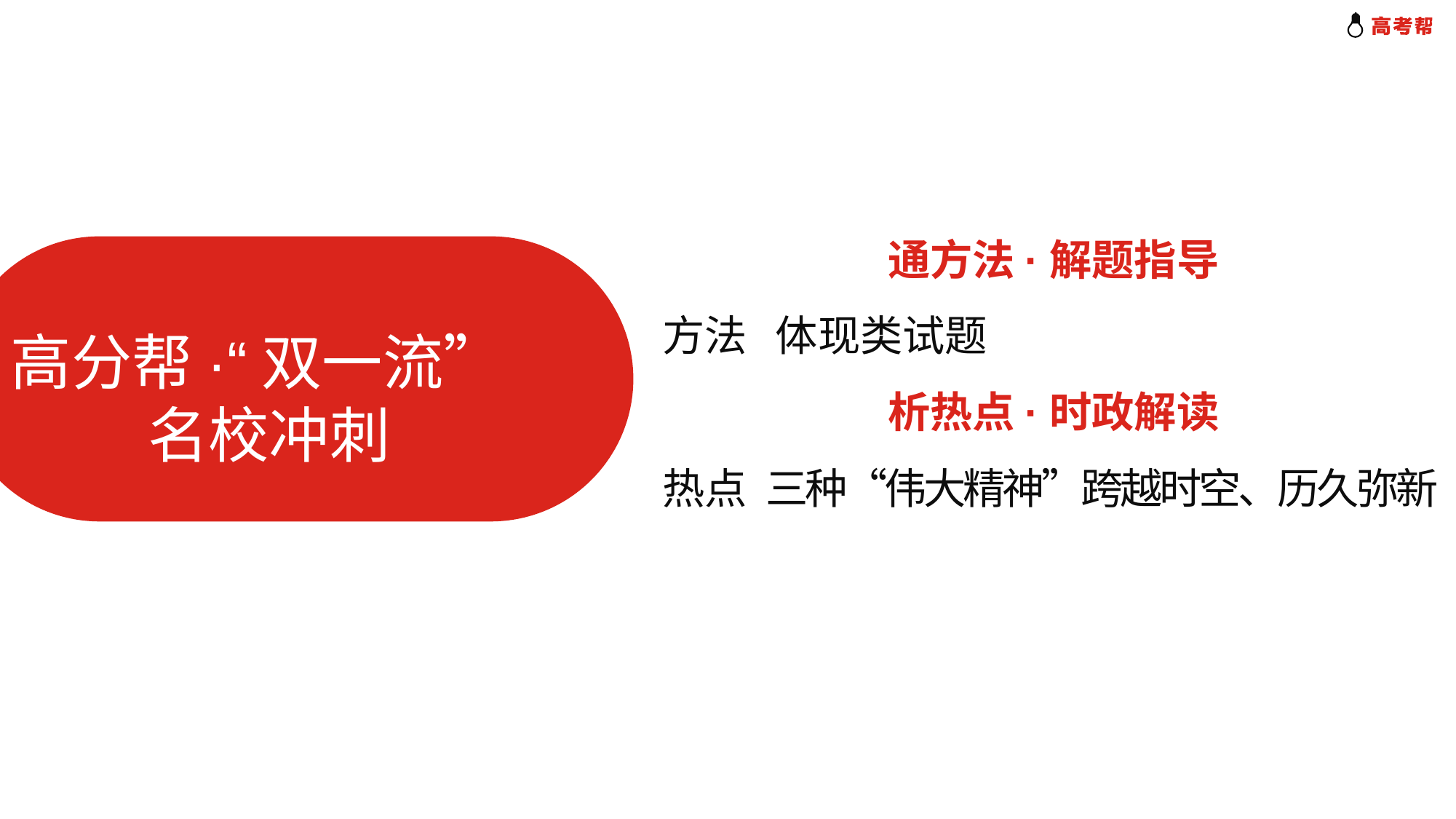

通方法·解题指导
方法   体现类试题
析热点·时政解读
热点  三种“伟大精神”跨越时空、历久弥新
高分帮·“双一流”
         名校冲刺